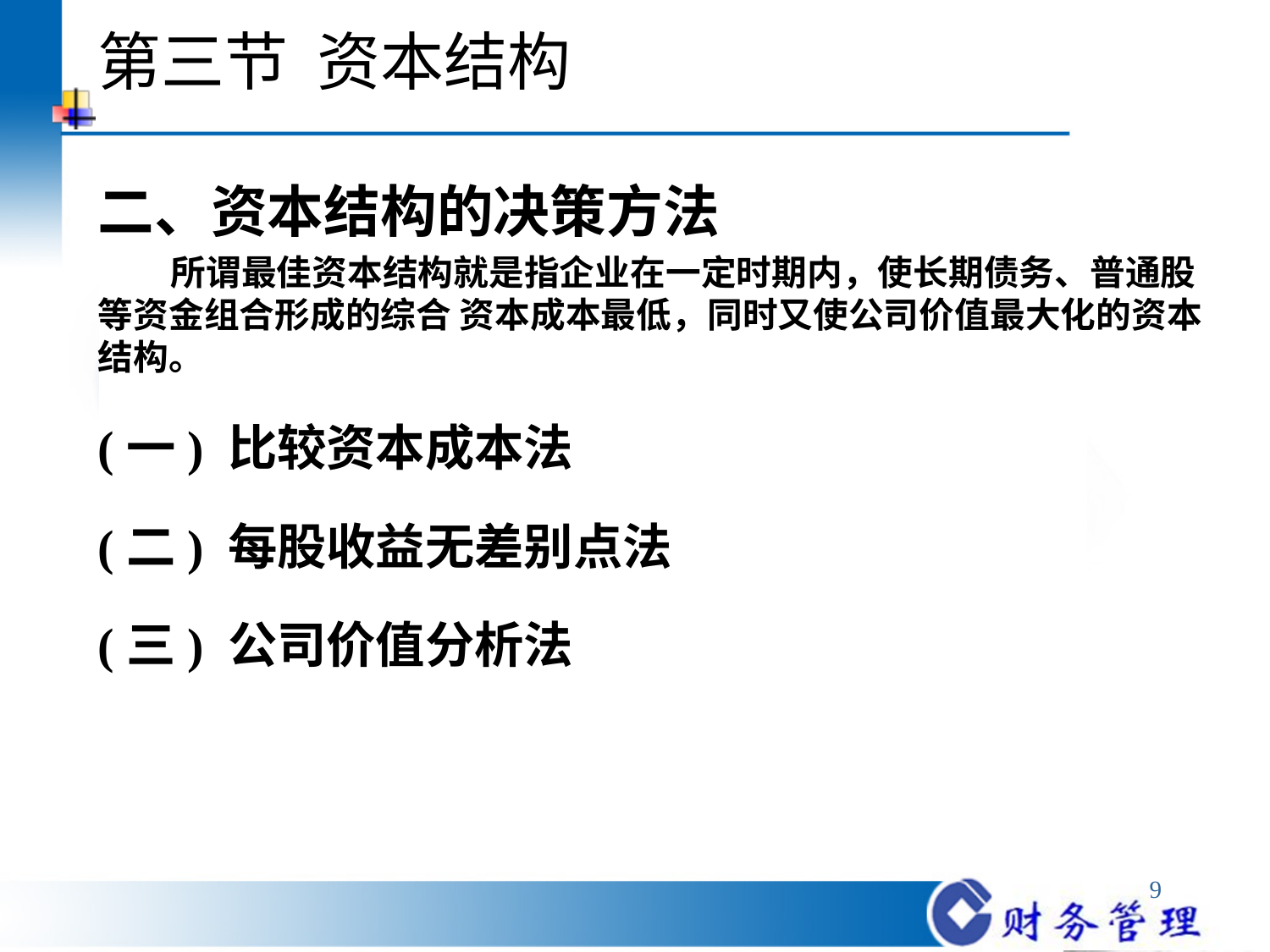

# 第三节  资本结构
二、资本结构的决策方法
        所谓最佳资本结构就是指企业在一定时期内，使长期债务、普通股等资金组合形成的综合 资本成本最低，同时又使公司价值最大化的资本结构。
(一) 比较资本成本法
(二) 每股收益无差别点法
(三) 公司价值分析法
9